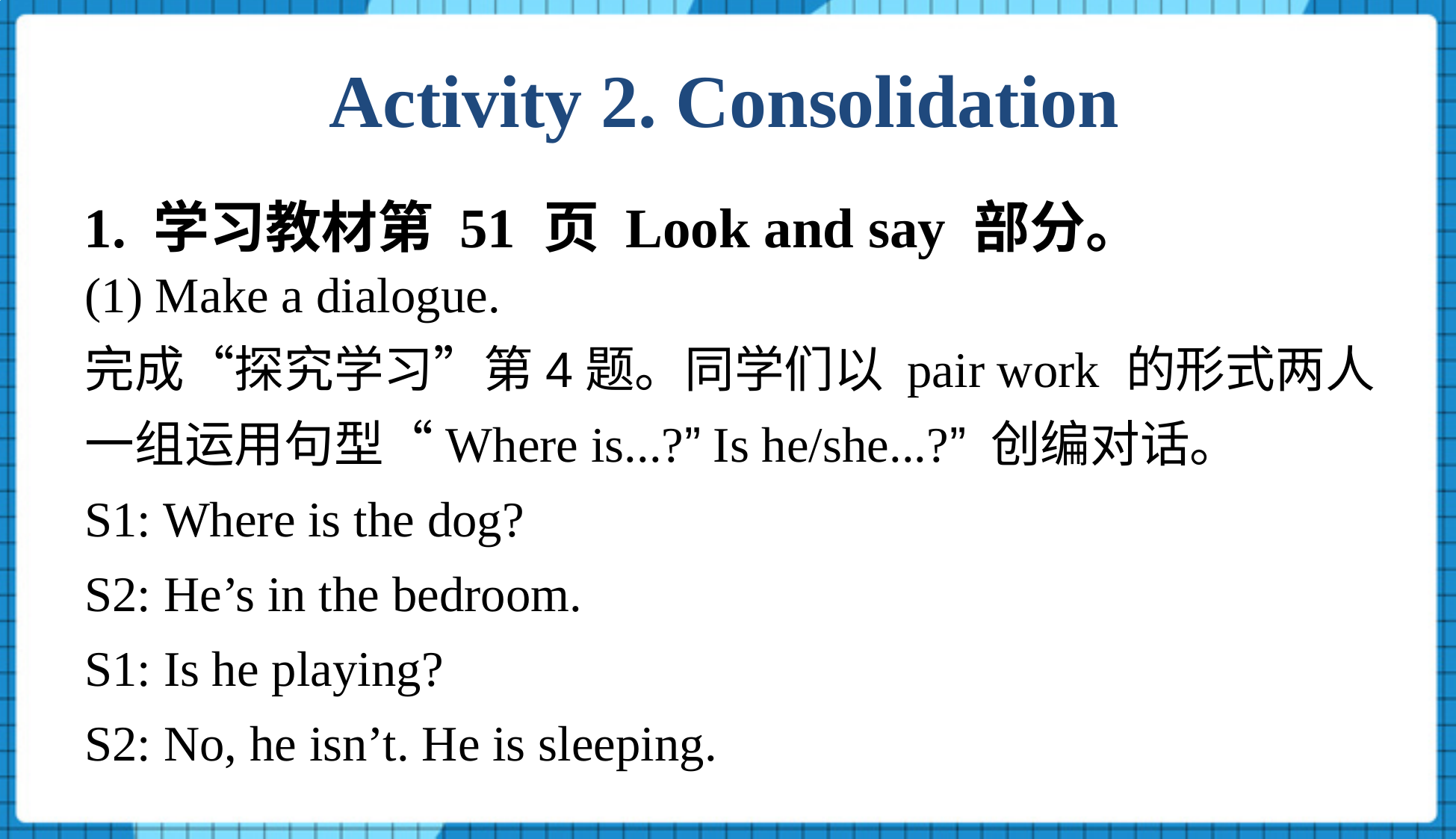

Activity 2. Consolidation
1. 学习教材第 51 页 Look and say 部分。
(1) Make a dialogue.
完成“探究学习”第4题。同学们以 pair work 的形式两人一组运用句型“Where is...?” Is he/she...?” 创编对话。
S1: Where is the dog?
S2: He’s in the bedroom.
S1: Is he playing?
S2: No, he isn’t. He is sleeping.